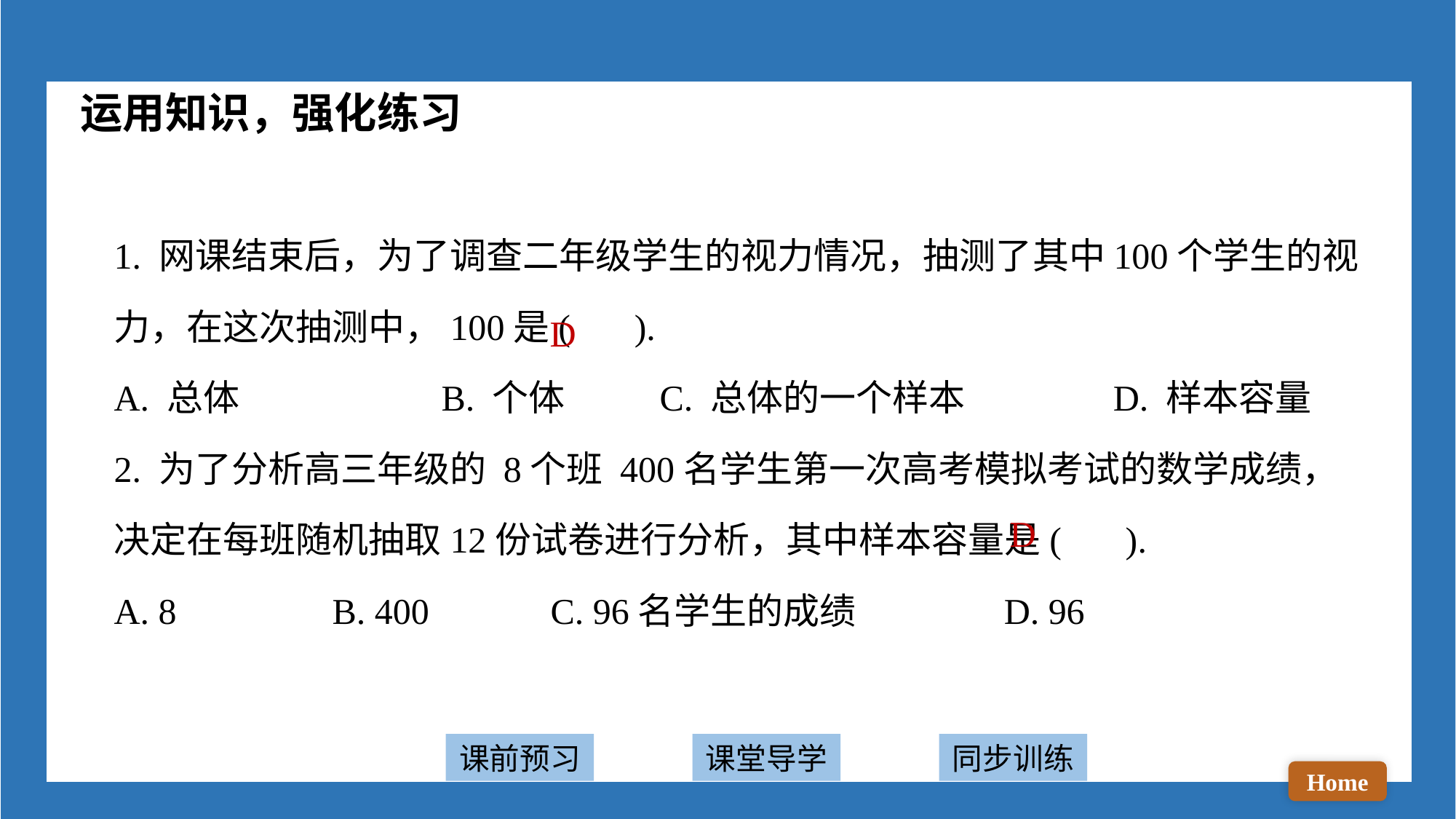

运用知识，强化练习
1. 网课结束后，为了调查二年级学生的视力情况，抽测了其中100个学生的视力，在这次抽测中，100是(       ).
A. 总体 		B. 个体 	C. 总体的一个样本		 D. 样本容量
2. 为了分析高三年级的 8个班 400名学生第一次高考模拟考试的数学成绩，决定在每班随机抽取12份试卷进行分析，其中样本容量是(       ).
A. 8 		B. 400 		C. 96名学生的成绩		 D. 96
D
D